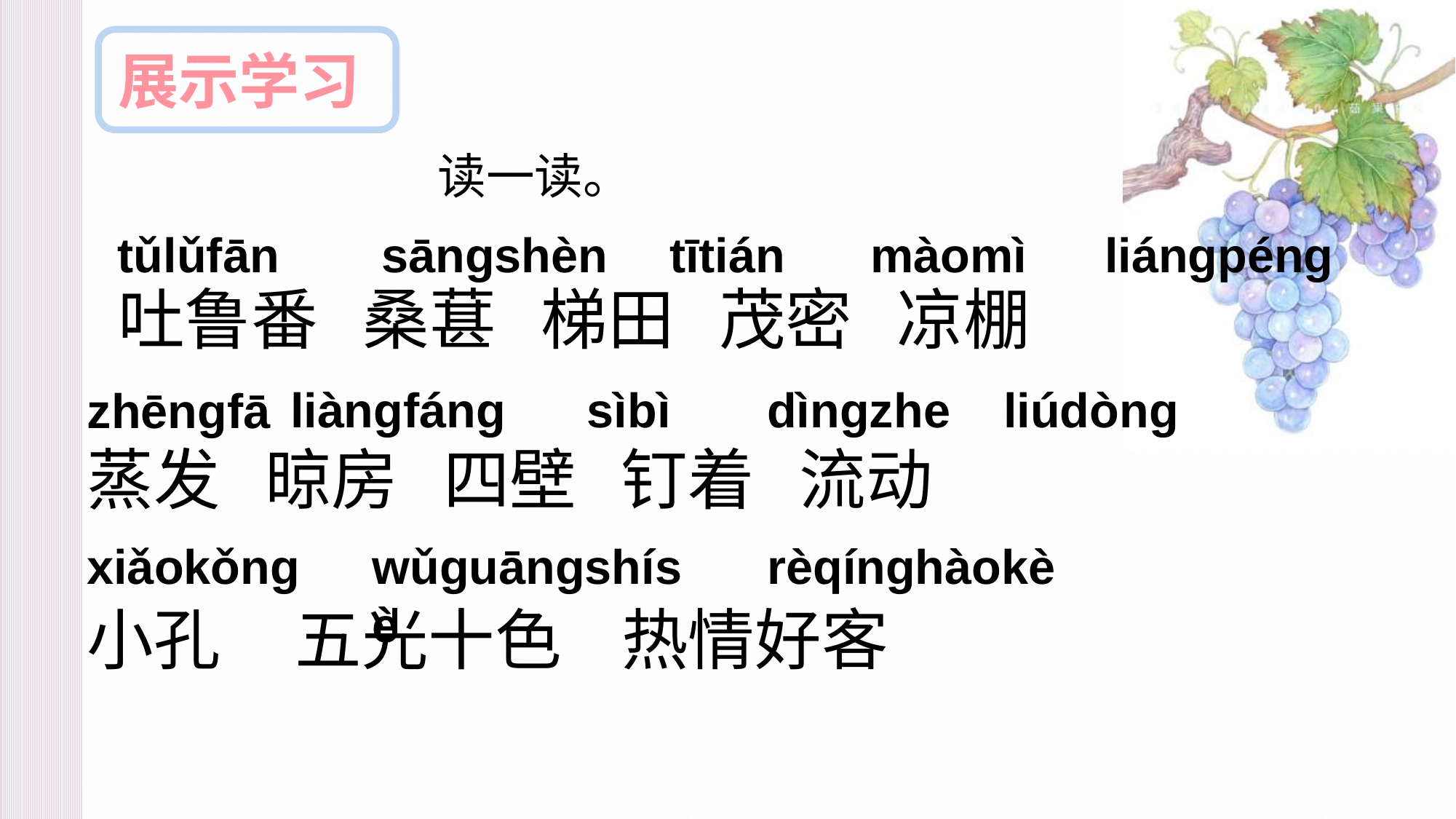

展示学习
读一读。
tītián
màomì
liángpéng
tǔlǔfān
sāngshèn
 吐鲁番   桑葚   梯田   茂密   凉棚

蒸发   晾房   四壁   钉着   流动

小孔     五光十色    热情好客
liúdòng
dìngzhe
liàngfáng
sìbì
zhēngfā
xiǎokǒng
wǔguāngshísè
rèqínghàokè